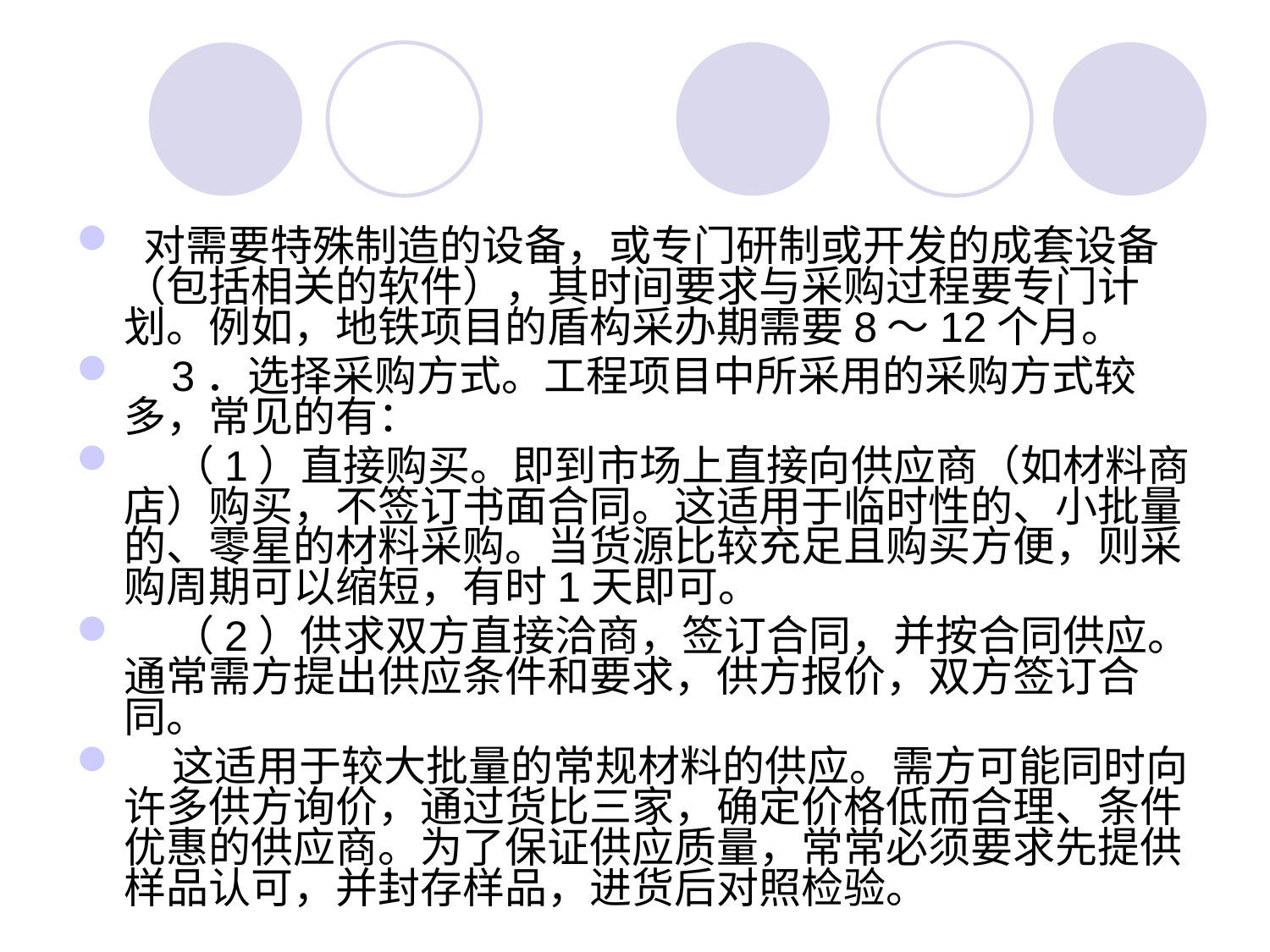

#
 对需要特殊制造的设备，或专门研制或开发的成套设备（包括相关的软件），其时间要求与采购过程要专门计划。例如，地铁项目的盾构采办期需要8～12个月。
    3．选择采购方式。工程项目中所采用的采购方式较多，常见的有：
    （1）直接购买。即到市场上直接向供应商（如材料商店）购买，不签订书面合同。这适用于临时性的、小批量的、零星的材料采购。当货源比较充足且购买方便，则采购周期可以缩短，有时1天即可。
    （2）供求双方直接洽商，签订合同，并按合同供应。通常需方提出供应条件和要求，供方报价，双方签订合同。
    这适用于较大批量的常规材料的供应。需方可能同时向许多供方询价，通过货比三家，确定价格低而合理、条件优惠的供应商。为了保证供应质量，常常必须要求先提供样品认可，并封存样品，进货后对照检验。